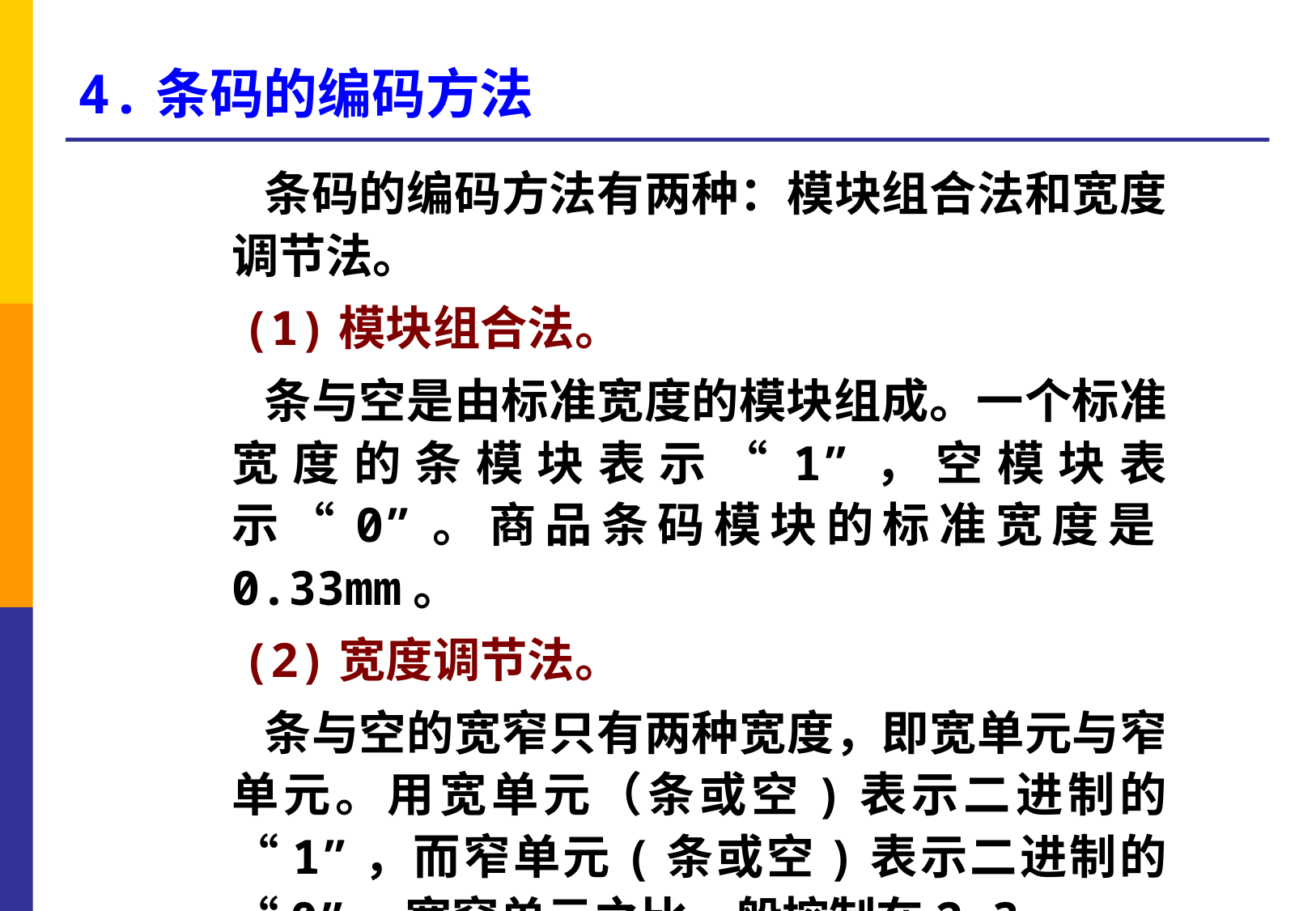

# 4.条码的编码方法
      条码的编码方法有两种：模块组合法和宽度调节法。
  (1)模块组合法。
      条与空是由标准宽度的模块组成。一个标准宽度的条模块表示“1”，空模块表示“0”。商品条码模块的标准宽度是0.33mm。
  (2)宽度调节法。
      条与空的宽窄只有两种宽度，即宽单元与窄单元。用宽单元（条或空)表示二进制的“1”，而窄单元(条或空)表示二进制的“0”，宽窄单元之比一般控制在2—3。